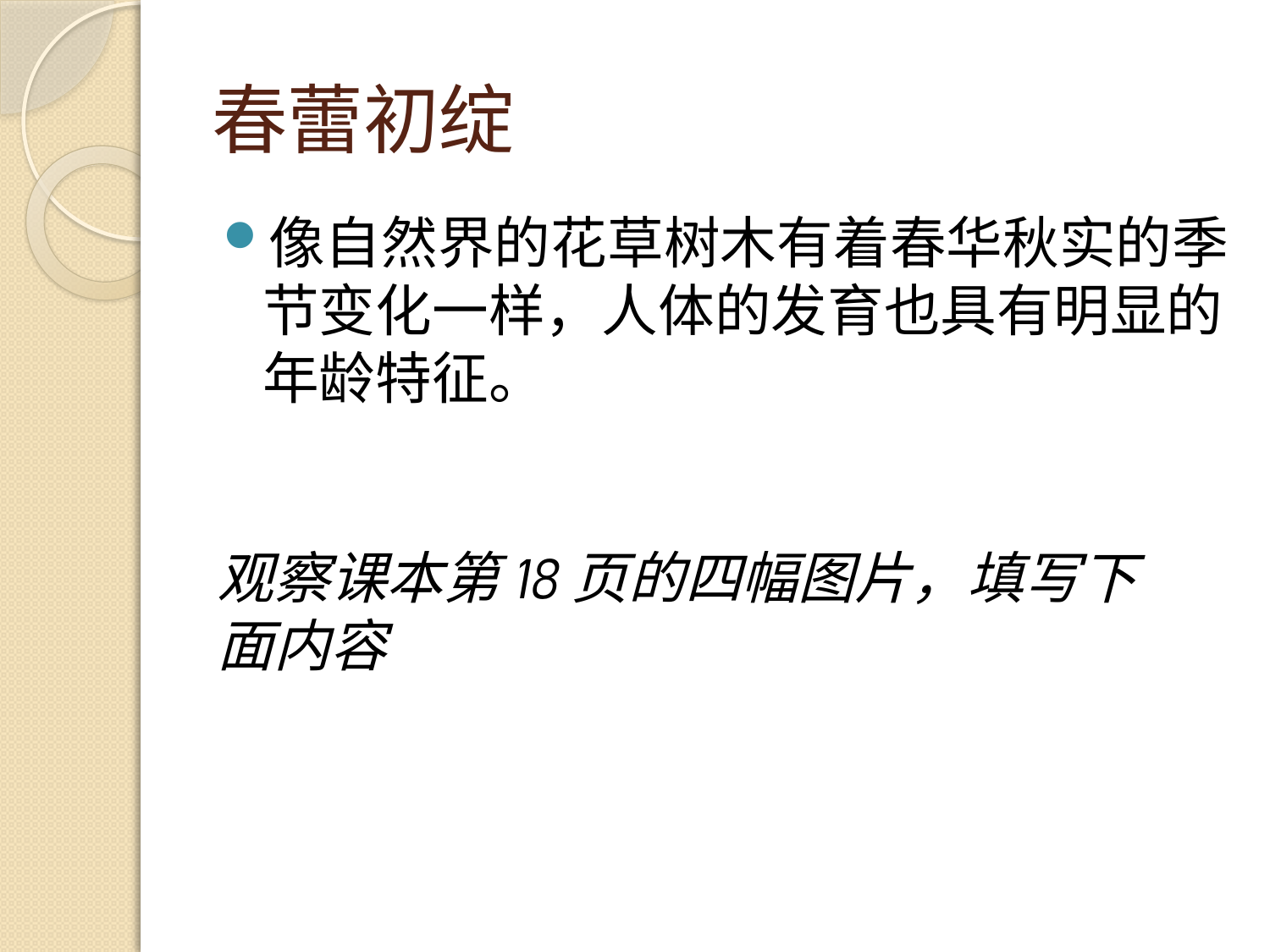

# 春蕾初绽
像自然界的花草树木有着春华秋实的季节变化一样，人体的发育也具有明显的年龄特征。
观察课本第18页的四幅图片，填写下面内容